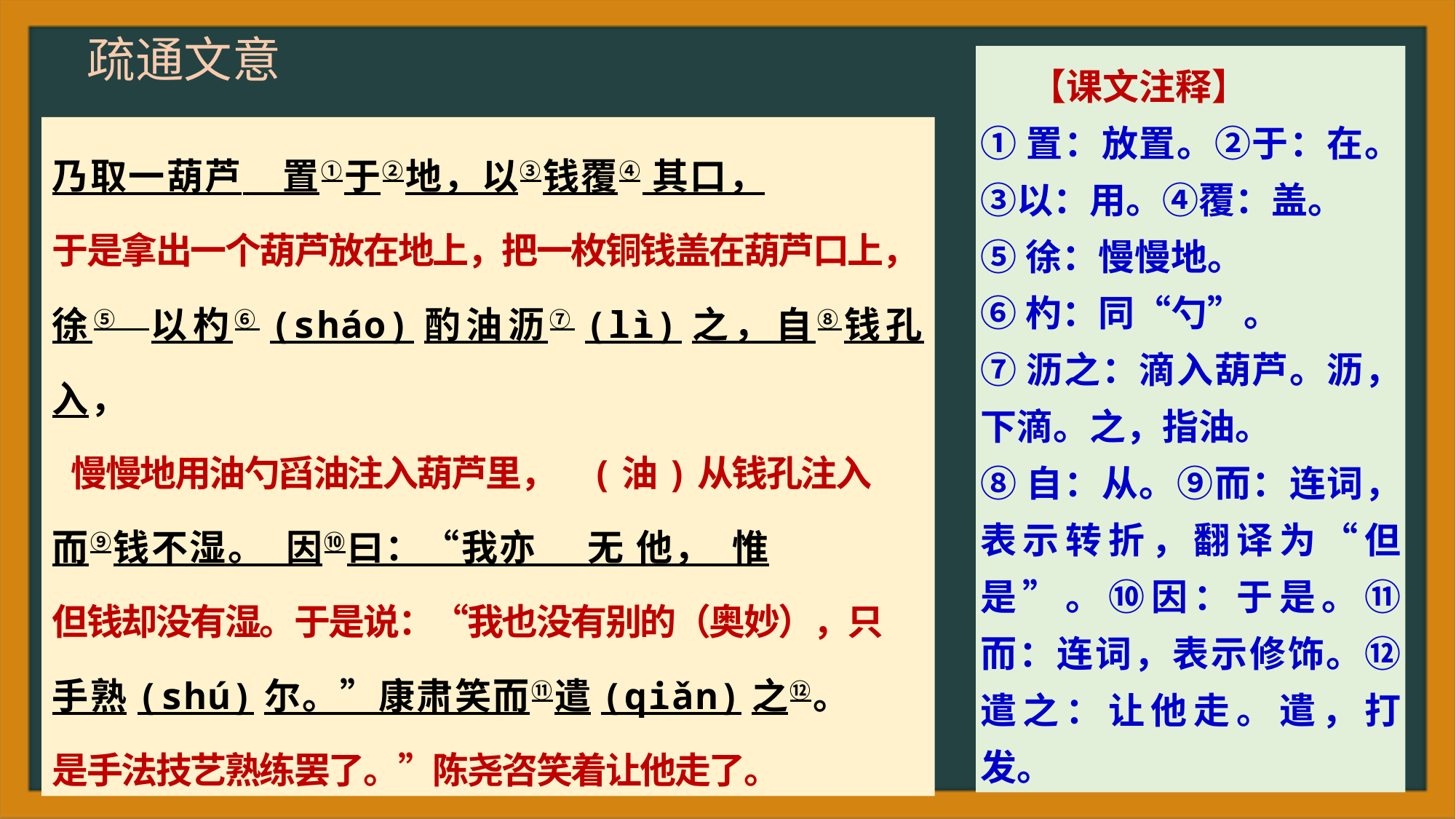

疏通文意
     【课文注释】
①置：放置。②于：在。③以：用。④覆：盖。
⑤徐：慢慢地。
⑥杓：同“勺”。
⑦沥之：滴入葫芦。沥，下滴。之，指油。
⑧自：从。⑨而：连词，表示转折，翻译为“但是”。⑩因：于是。⑪而：连词，表示修饰。⑫遣之：让他走。遣，打发。
乃取一葫芦    置①于②地，以③钱覆④ 其口，
于是拿出一个葫芦放在地上，把一枚铜钱盖在葫芦口上，
徐⑤   以杓⑥(sháo)酌油沥⑦(lì)之，自⑧钱孔入，
 慢慢地用油勺舀油注入葫芦里，    (油)从钱孔注入
而⑨钱不湿。  因⑩曰：“我亦     无 他，  惟
但钱却没有湿。于是说：“我也没有别的（奥妙），只
手熟(shú)尔。”康肃笑而⑪遣(qiǎn)之⑫。
是手法技艺熟练罢了。”陈尧咨笑着让他走了。